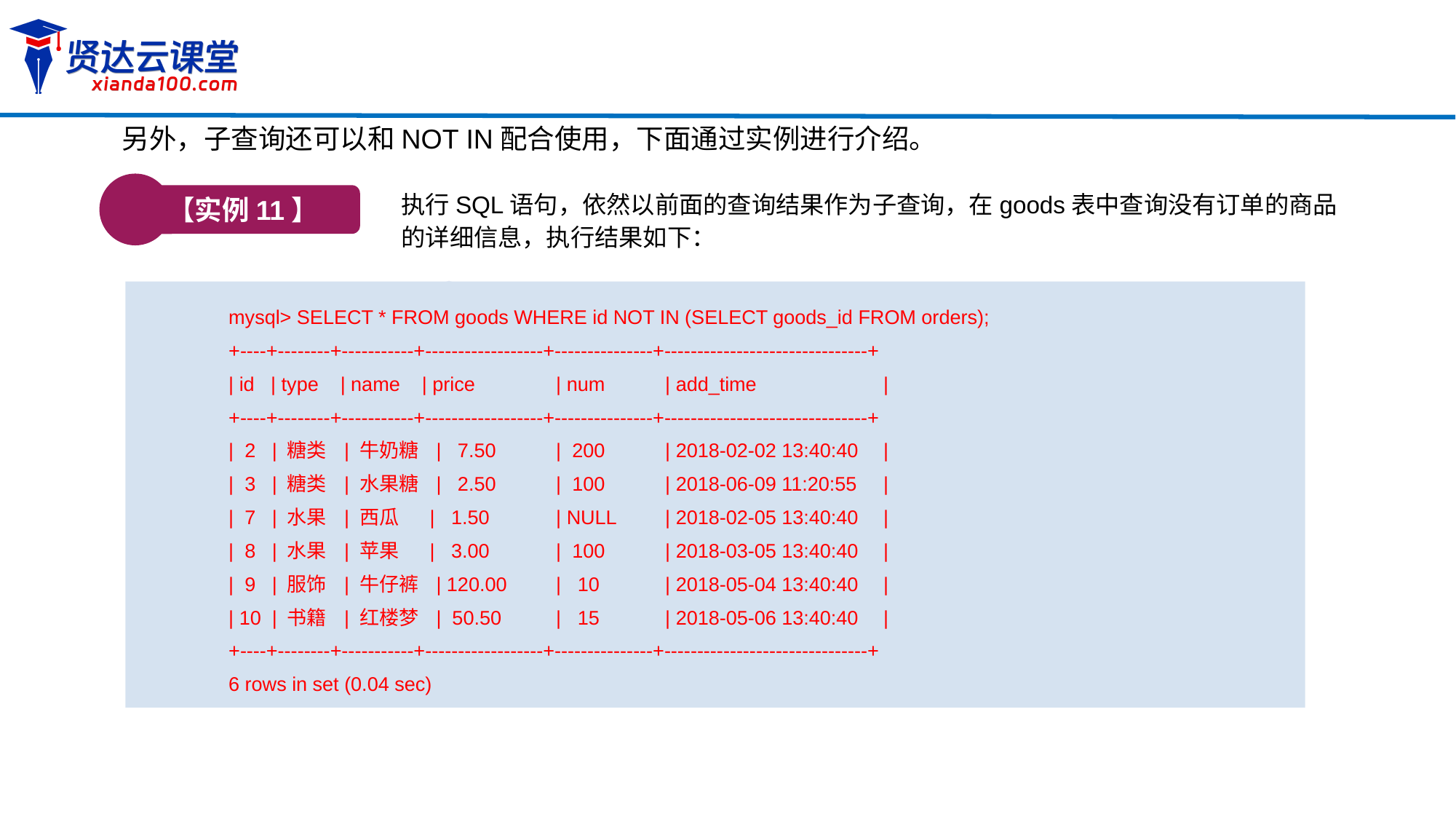

另外，子查询还可以和NOT IN配合使用，下面通过实例进行介绍。

【实例11】
执行SQL语句，依然以前面的查询结果作为子查询，在goods表中查询没有订单的商品的详细信息，执行结果如下：

mysql> SELECT * FROM goods WHERE id NOT IN (SELECT goods_id FROM orders);
+----+--------+-----------+------------------+---------------+-------------------------------+
| id   | type    | name    | price	| num	| add_time		|
+----+--------+-----------+------------------+---------------+-------------------------------+
|  2   | 糖类   | 牛奶糖   |   7.50	|  200 	| 2018-02-02 13:40:40	|
|  3   | 糖类   | 水果糖   |   2.50	|  100 	| 2018-06-09 11:20:55 	|
|  7   | 水果   | 西瓜      |   1.50	| NULL	| 2018-02-05 13:40:40 	|
|  8   | 水果   | 苹果      |   3.00	|  100	| 2018-03-05 13:40:40 	|
|  9   | 服饰   | 牛仔裤   | 120.00	|   10 	| 2018-05-04 13:40:40 	|
| 10  | 书籍   | 红楼梦   |  50.50	|   15 	| 2018-05-06 13:40:40 	|
+----+--------+-----------+------------------+---------------+-------------------------------+
6 rows in set (0.04 sec)